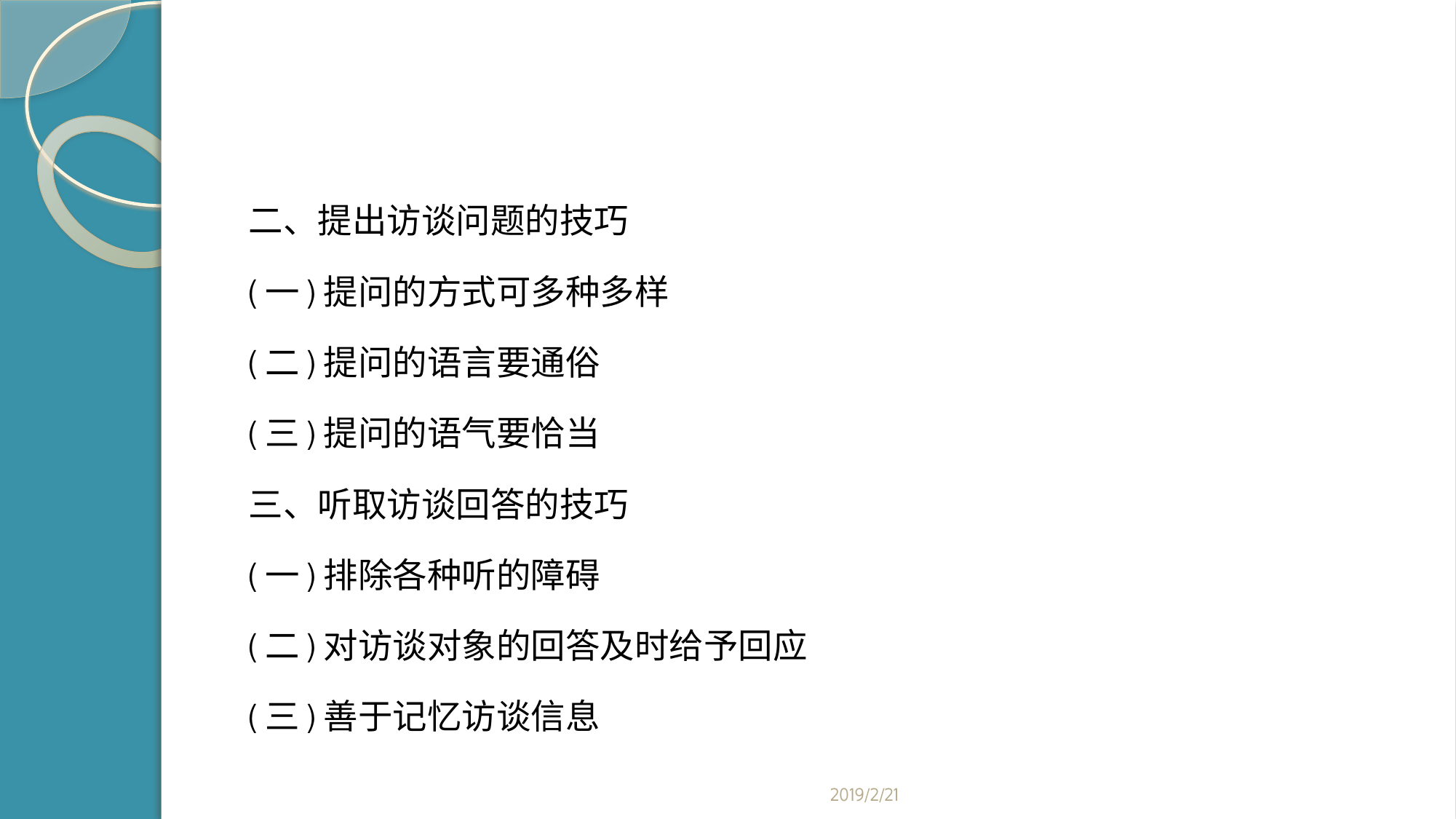

#
二、提出访谈问题的技巧
(一)提问的方式可多种多样
(二)提问的语言要通俗
(三)提问的语气要恰当
三、听取访谈回答的技巧
(一)排除各种听的障碍
(二)对访谈对象的回答及时给予回应
(三)善于记忆访谈信息

2019/2/21